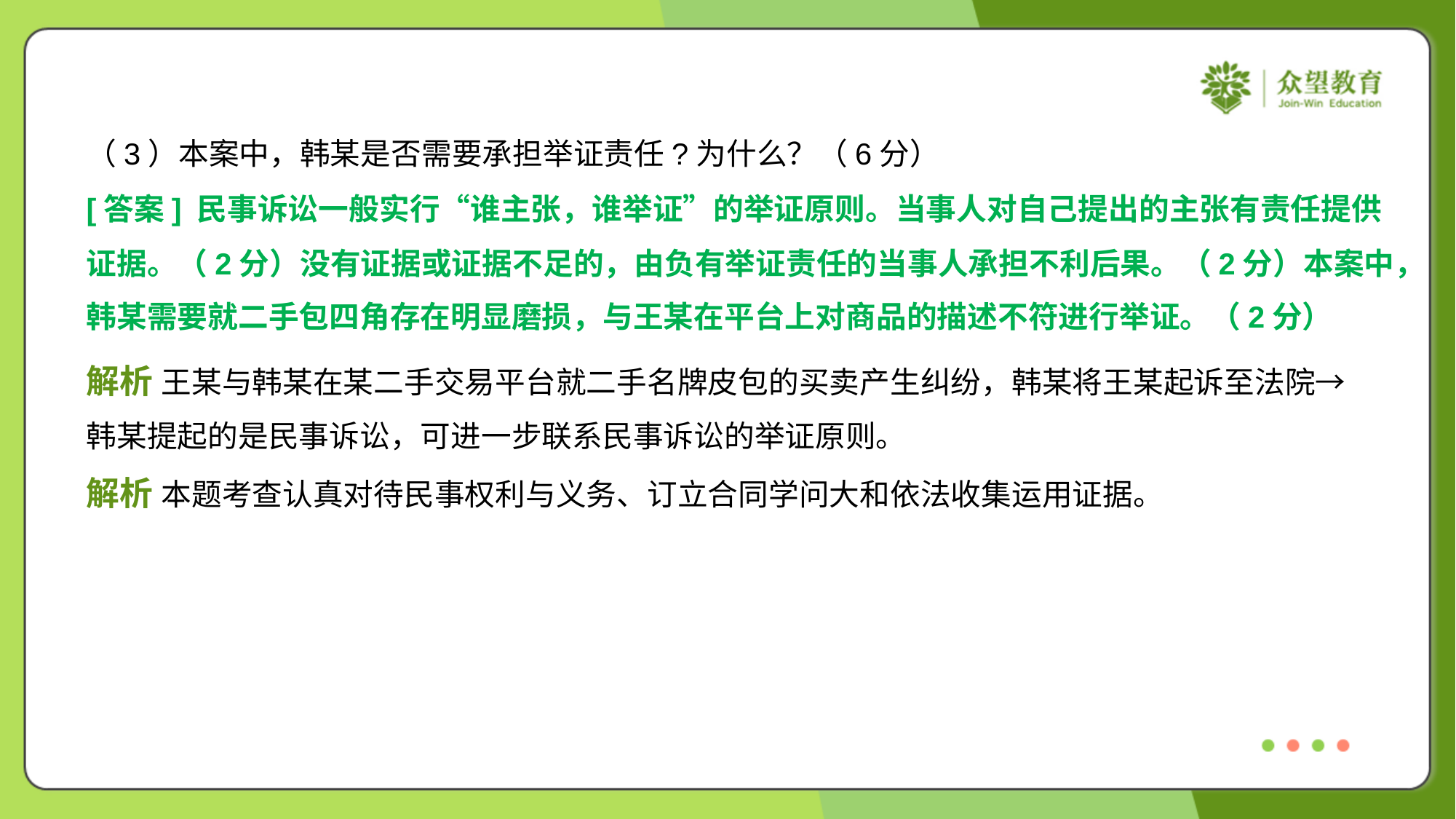

（3）本案中，韩某是否需要承担举证责任?为什么？（6分）
[答案] 民事诉讼一般实行“谁主张，谁举证”的举证原则。当事人对自己提出的主张有责任提供
证据。（2分）没有证据或证据不足的，由负有举证责任的当事人承担不利后果。（2分）本案中，
韩某需要就二手包四角存在明显磨损，与王某在平台上对商品的描述不符进行举证。（2分）
解析 王某与韩某在某二手交易平台就二手名牌皮包的买卖产生纠纷，韩某将王某起诉至法院→
韩某提起的是民事诉讼，可进一步联系民事诉讼的举证原则。
解析 本题考查认真对待民事权利与义务、订立合同学问大和依法收集运用证据。